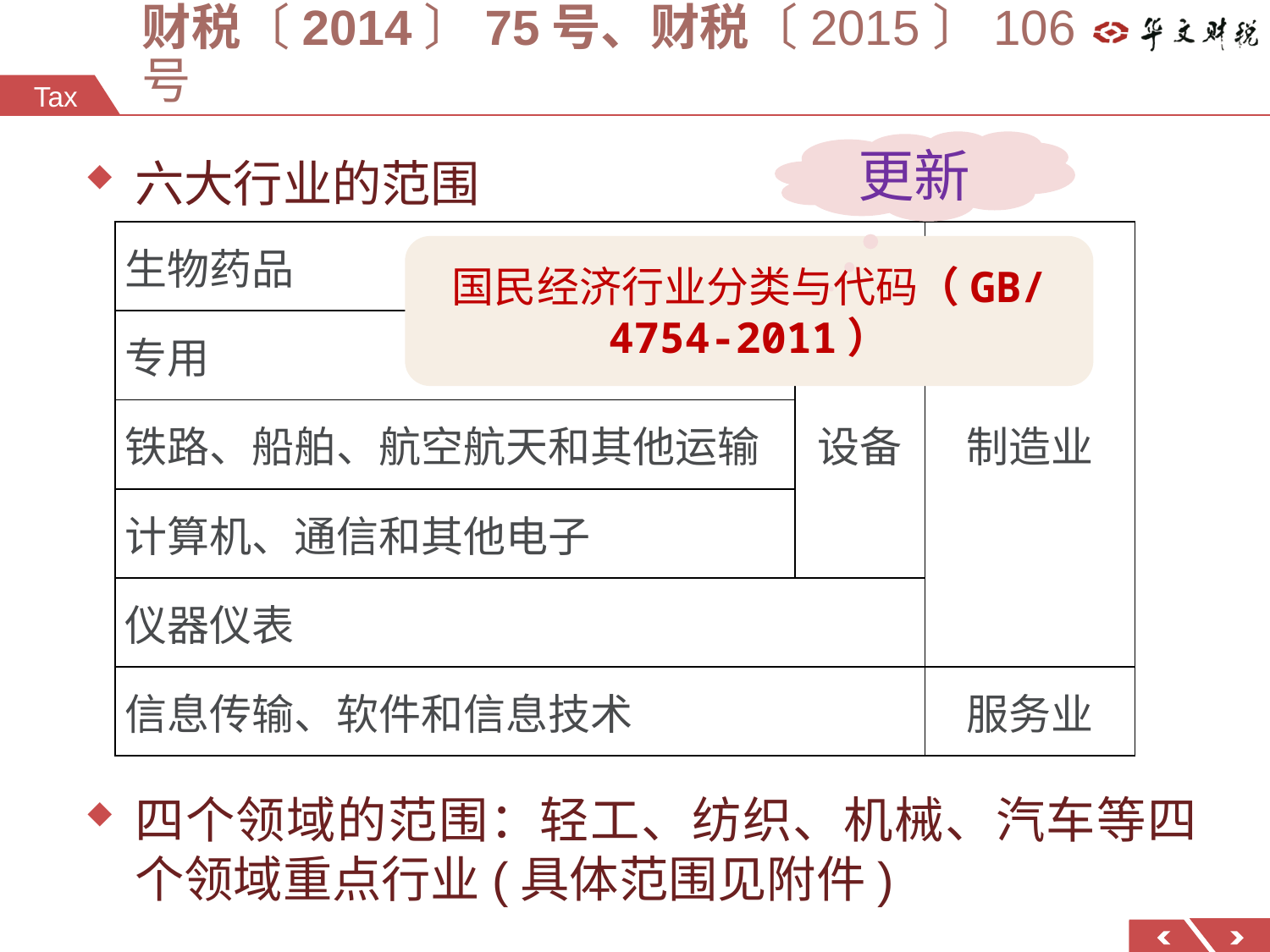

# 财税〔2014〕75号、财税〔2015〕106号
更新
六大行业的范围

四个领域的范围：轻工、纺织、机械、汽车等四个领域重点行业(具体范围见附件)

| 生物药品 |  | 制造业 |
| --- | --- | --- |
| 专用 | 设备 |  |
| 铁路、船舶、航空航天和其他运输 |  |  |
| 计算机、通信和其他电子 |  |  |
| 仪器仪表 |  |  |
| 信息传输、软件和信息技术 |  | 服务业 |
国民经济行业分类与代码（GB/4754-2011）